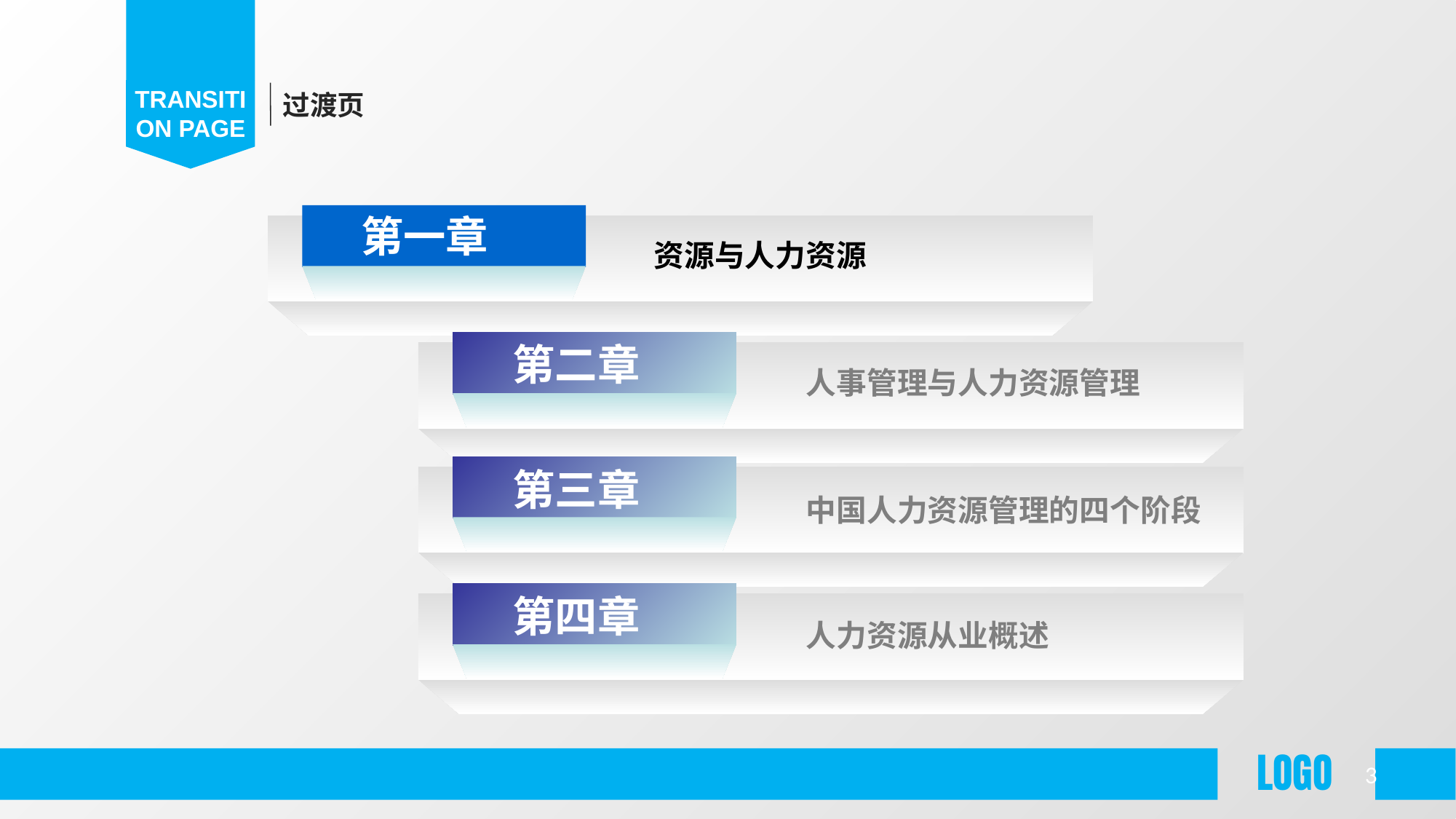

过渡页
TRANSITION PAGE
第一章

资源与人力资源
第二章

人事管理与人力资源管理

第三章
中国人力资源管理的四个阶段

第四章
人力资源从业概述